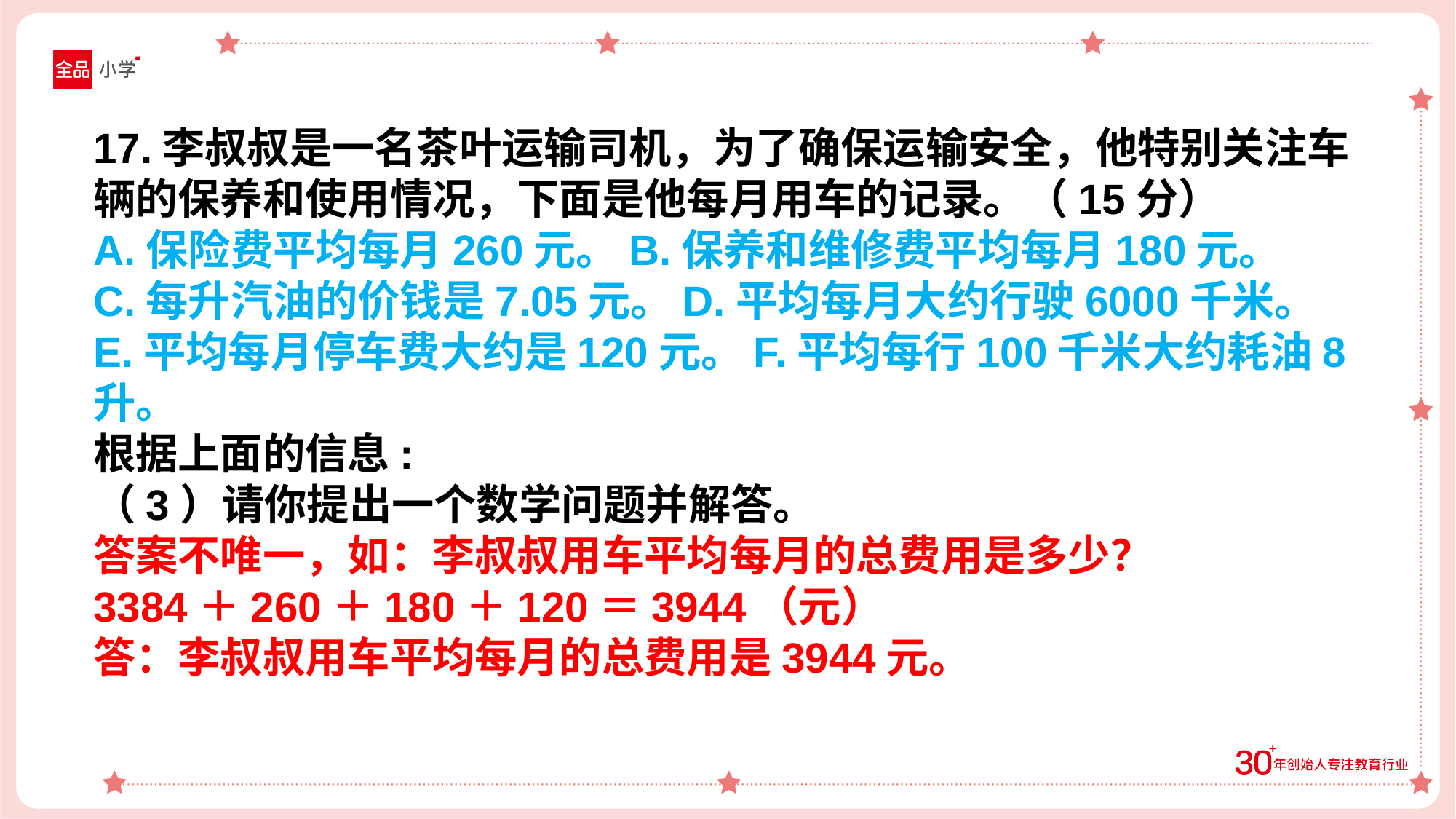

17.李叔叔是一名茶叶运输司机，为了确保运输安全，他特别关注车辆的保养和使用情况，下面是他每月用车的记录。（15分）
A.保险费平均每月260元。B.保养和维修费平均每月180元。
C.每升汽油的价钱是7.05元。D.平均每月大约行驶6000千米。
E.平均每月停车费大约是120元。F.平均每行100千米大约耗油8升。
根据上面的信息:
（3）请你提出一个数学问题并解答。
答案不唯一，如：李叔叔用车平均每月的总费用是多少？
3384＋260＋180＋120＝3944（元）
答：李叔叔用车平均每月的总费用是3944元。